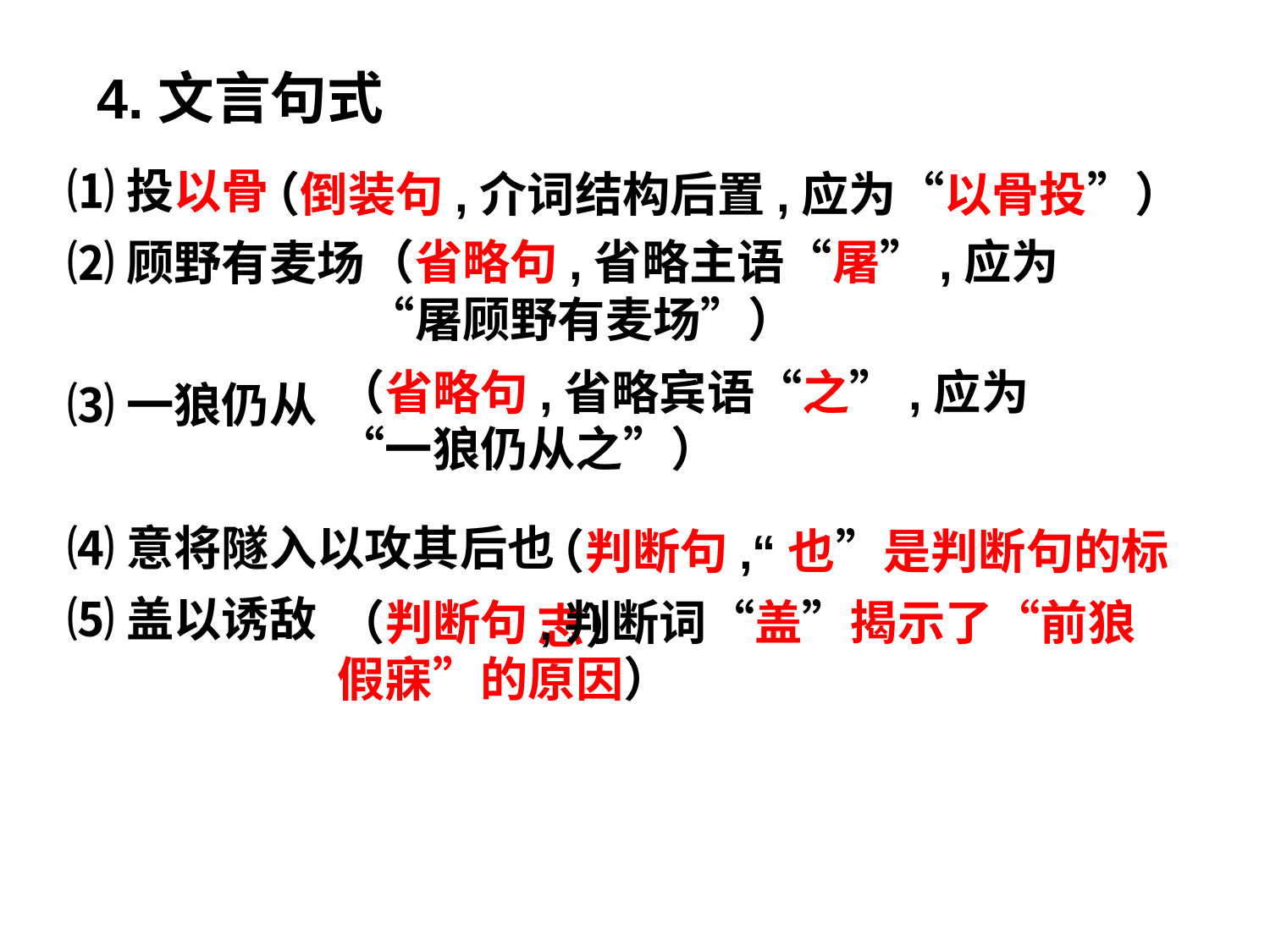

4.文言句式
⑴投以骨
⑵顾野有麦场

⑶一狼仍从

⑷意将隧入以攻其后也
⑸盖以诱敌

（倒装句,介词结构后置,应为“以骨投”）
（省略句,省略主语“屠”,应为“屠顾野有麦场”）
（省略句,省略宾语“之”,应为“一狼仍从之”）
（判断句,“也”是判断句的标志）
（判断句,判断词“盖”揭示了“前狼假寐”的原因）